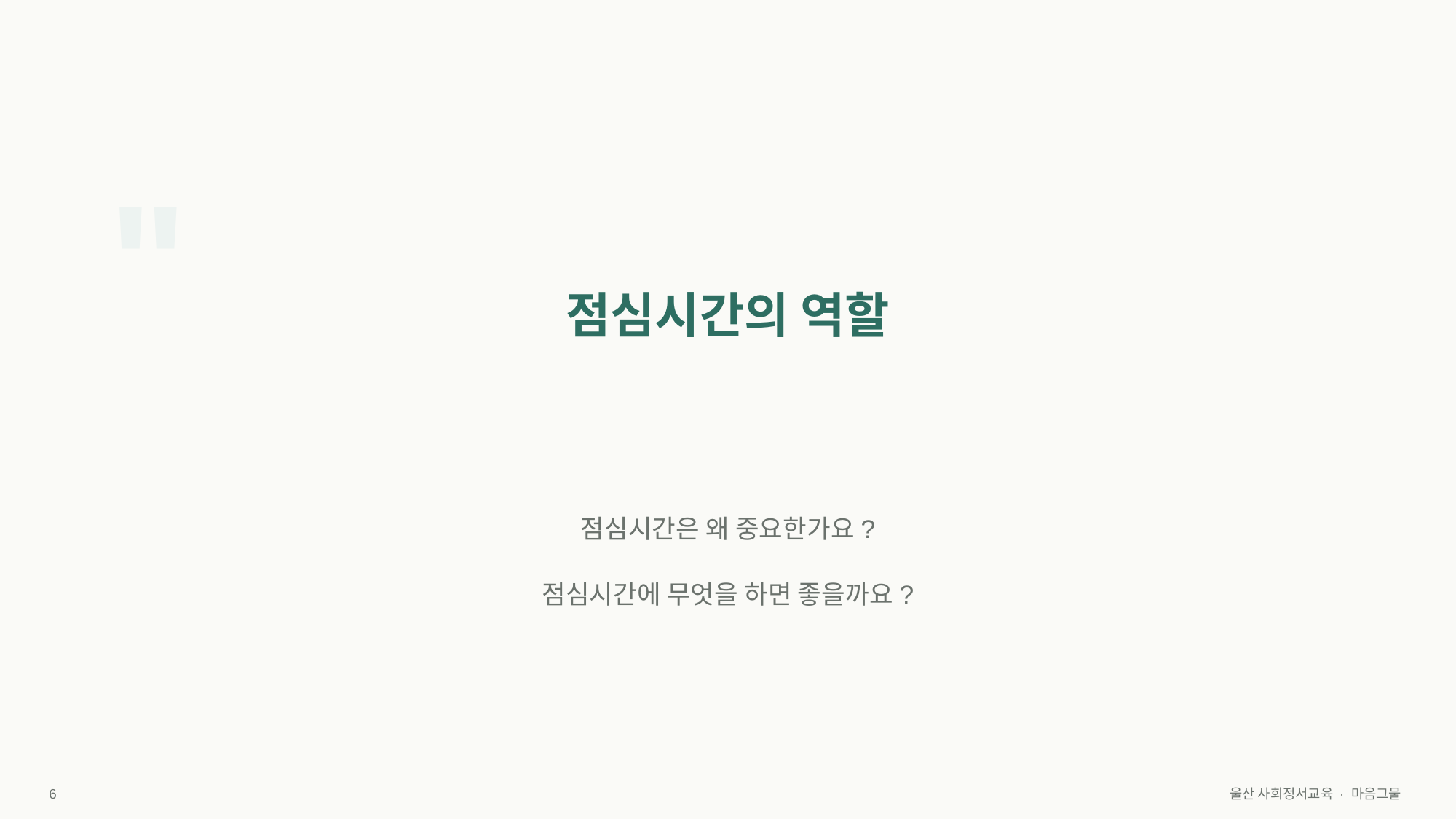

"
점심시간의 역할
점심시간은 왜 중요한가요?
점심시간에 무엇을 하면 좋을까요?
6
울산 사회정서교육 · 마음그물